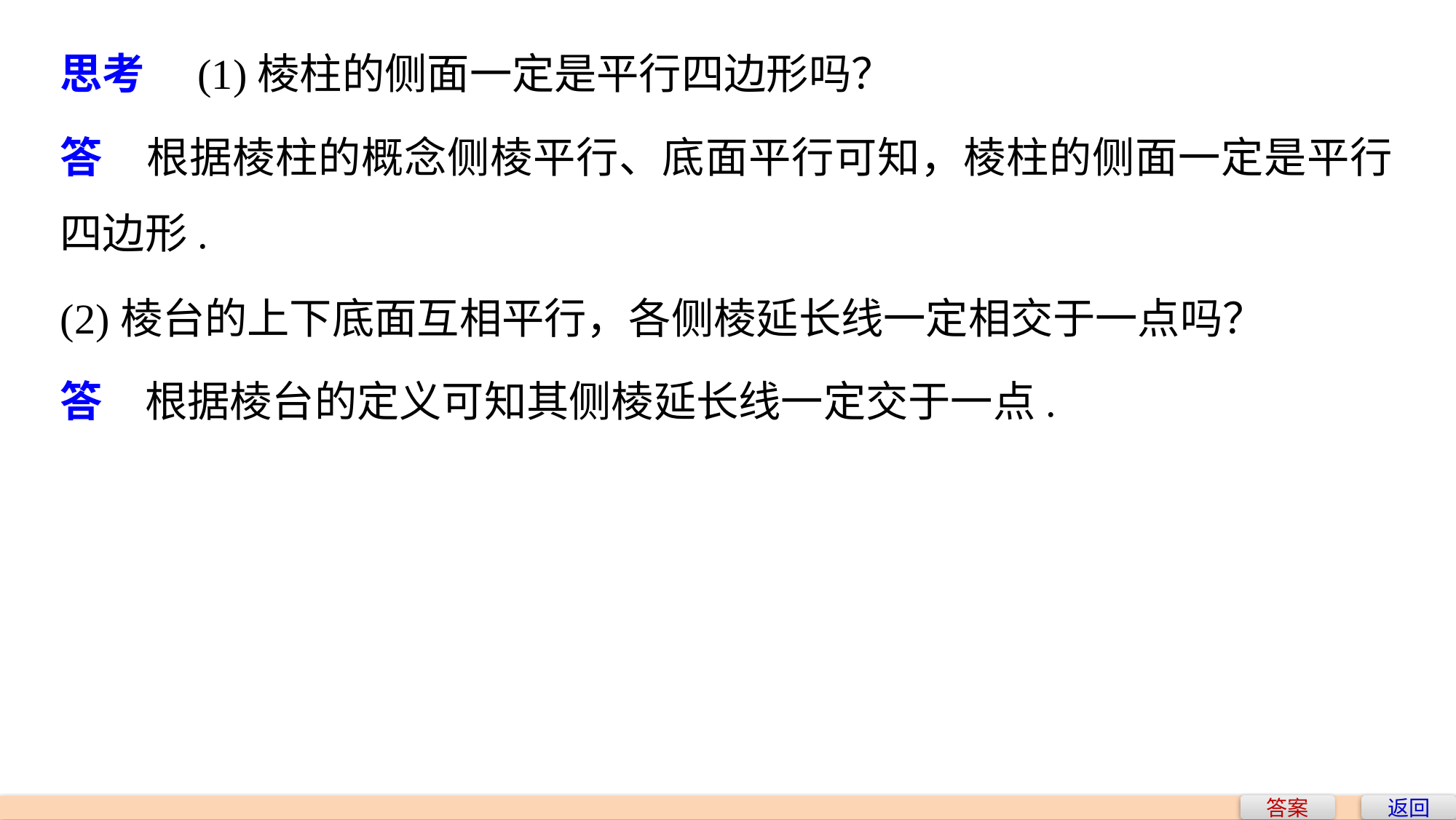

思考　(1)棱柱的侧面一定是平行四边形吗？
答　根据棱柱的概念侧棱平行、底面平行可知，棱柱的侧面一定是平行四边形.
(2)棱台的上下底面互相平行，各侧棱延长线一定相交于一点吗？
答　根据棱台的定义可知其侧棱延长线一定交于一点.
答案
返回